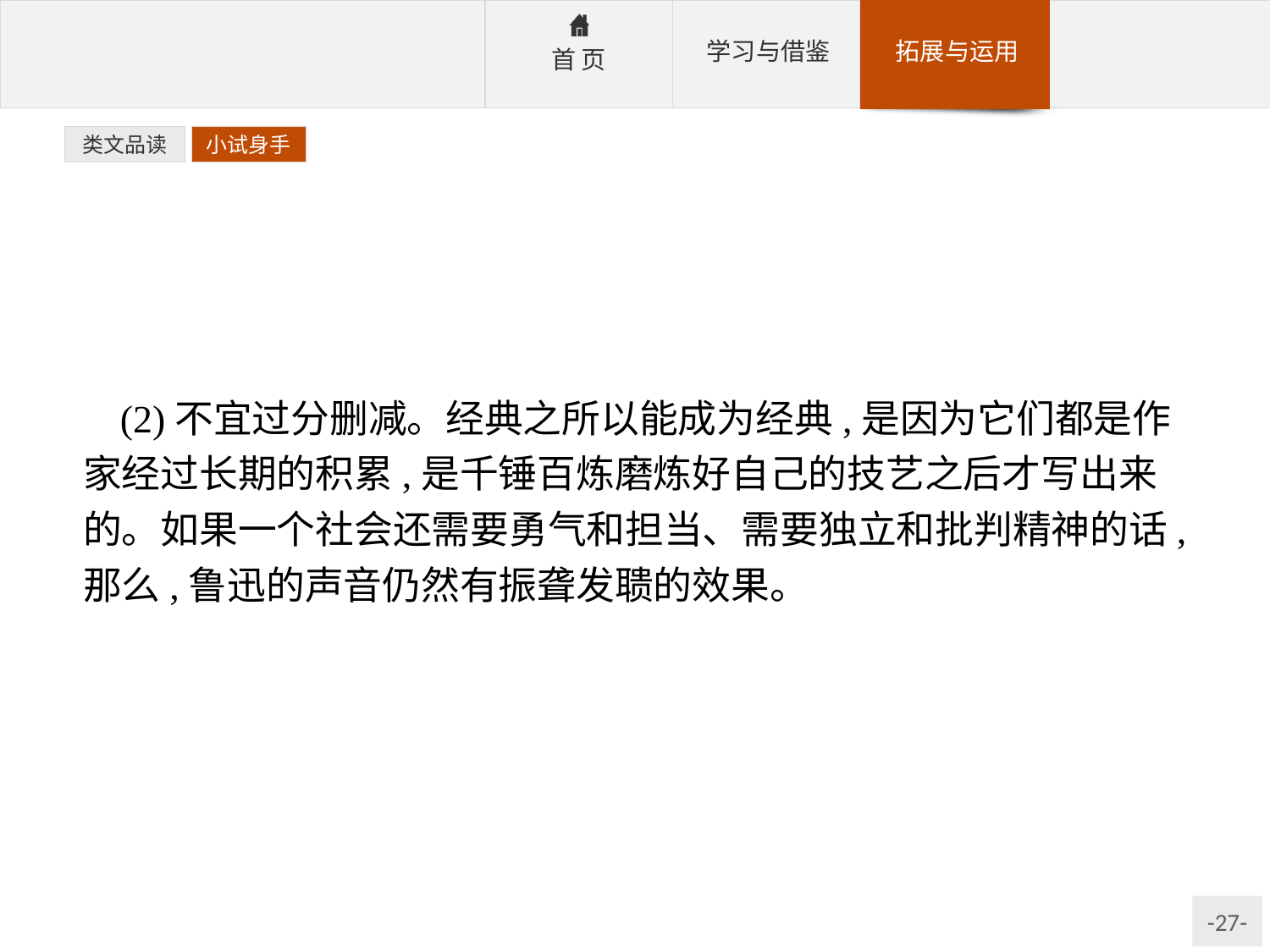

类文品读
小试身手
(2)不宜过分删减。经典之所以能成为经典,是因为它们都是作家经过长期的积累,是千锤百炼磨炼好自己的技艺之后才写出来的。如果一个社会还需要勇气和担当、需要独立和批判精神的话,那么,鲁迅的声音仍然有振聋发聩的效果。